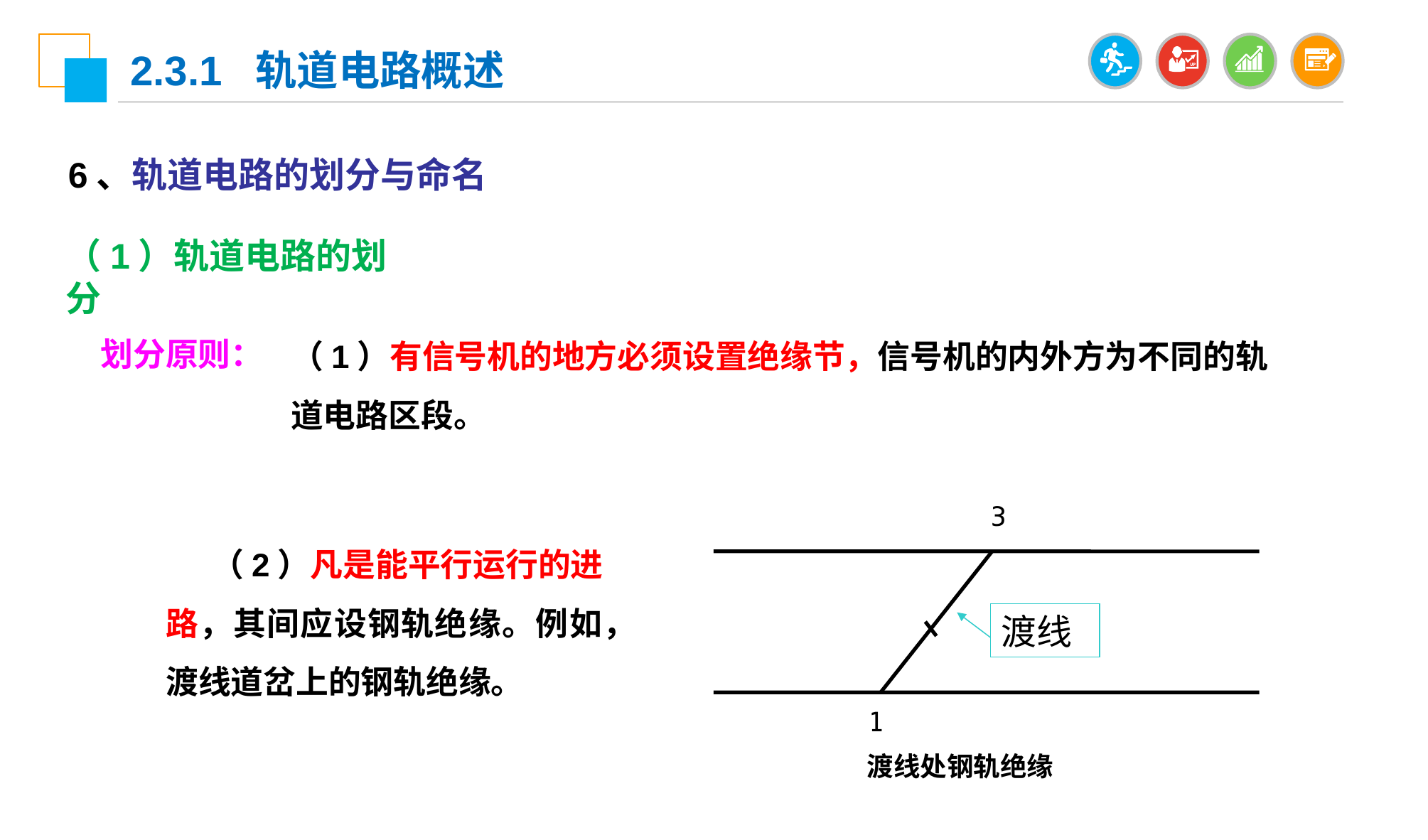

2.3.1  轨道电路概述
6、轨道电路的划分与命名
（1）轨道电路的划分
（1）有信号机的地方必须设置绝缘节，信号机的内外方为不同的轨道电路区段。
划分原则：
3

1
     （2）凡是能平行运行的进路，其间应设钢轨绝缘。例如，渡线道岔上的钢轨绝缘。
渡线

渡线处钢轨绝缘